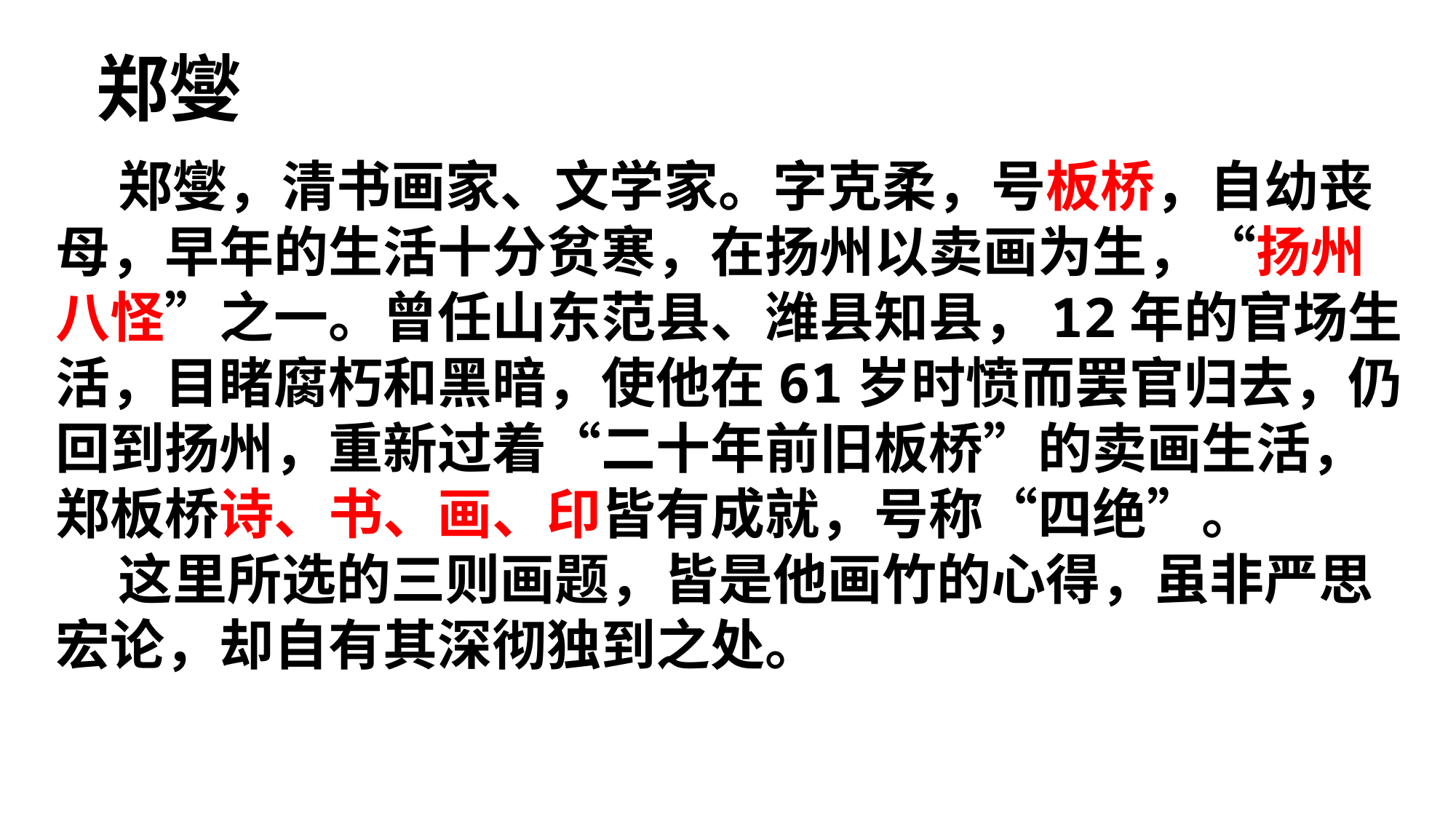

郑燮
    郑燮，清书画家、文学家。字克柔，号板桥，自幼丧母，早年的生活十分贫寒，在扬州以卖画为生，“扬州八怪”之一。曾任山东范县、潍县知县，12年的官场生活，目睹腐朽和黑暗，使他在61岁时愤而罢官归去，仍回到扬州，重新过着“二十年前旧板桥”的卖画生活，
郑板桥诗、书、画、印皆有成就，号称“四绝”。
    这里所选的三则画题，皆是他画竹的心得，虽非严思宏论，却自有其深彻独到之处。